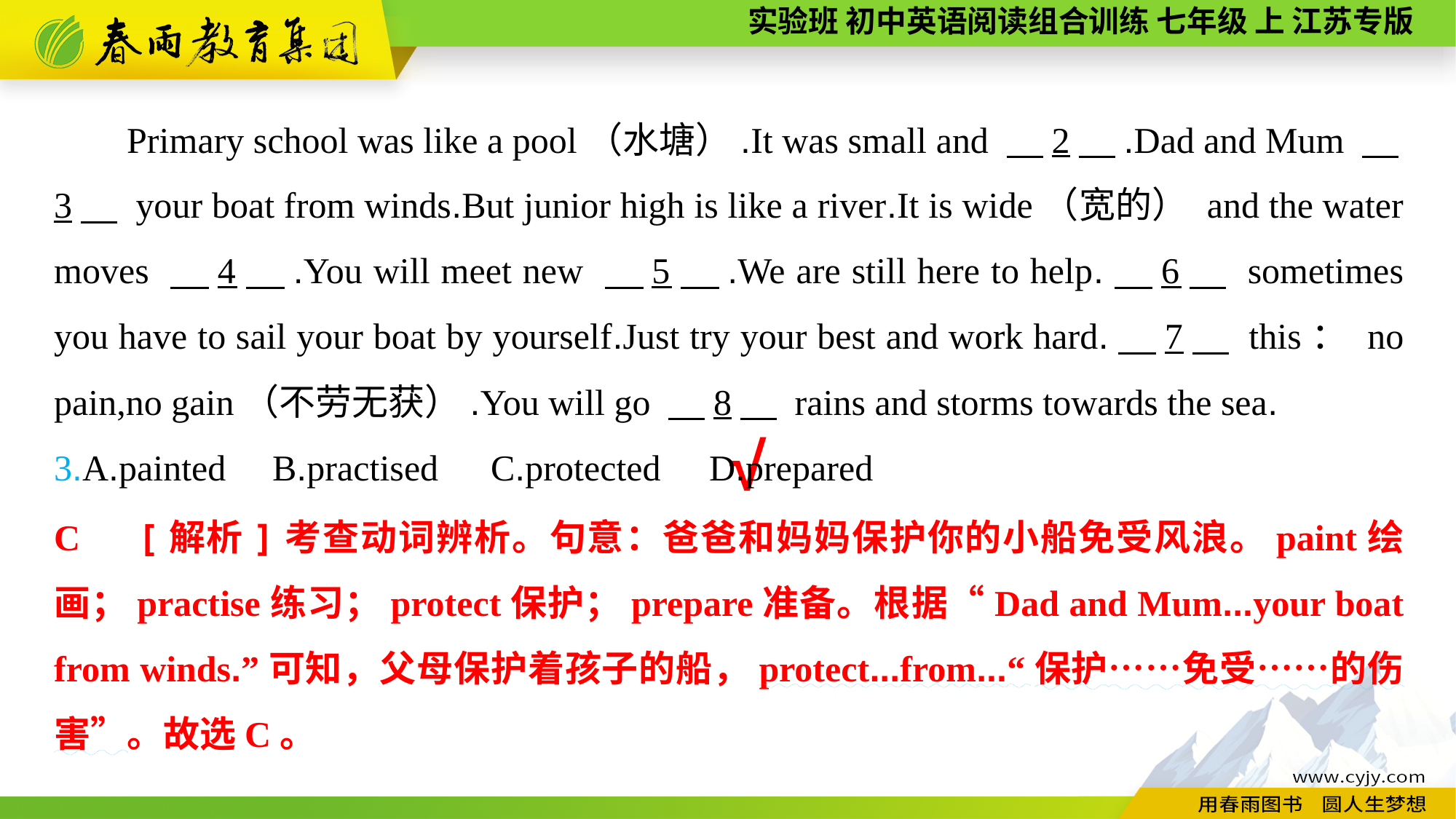

Primary school was like a pool（水塘）.It was small and 　2　.Dad and Mum 　3　 your boat from winds.But junior high is like a river.It is wide（宽的） and the water moves 　4　.You will meet new 　5　.We are still here to help.　6　 sometimes you have to sail your boat by yourself.Just try your best and work hard.　7　 this： no pain,no gain（不劳无获）.You will go 　8　 rains and storms towards the sea.
3.A.painted	B.practised	C.protected	D.prepared
√
C　[解析]考查动词辨析。句意：爸爸和妈妈保护你的小船免受风浪。paint绘画；practise练习；protect保护；prepare准备。根据“Dad and Mum...your boat from winds.”可知，父母保护着孩子的船，protect...from...“保护……免受……的伤害”。故选C。